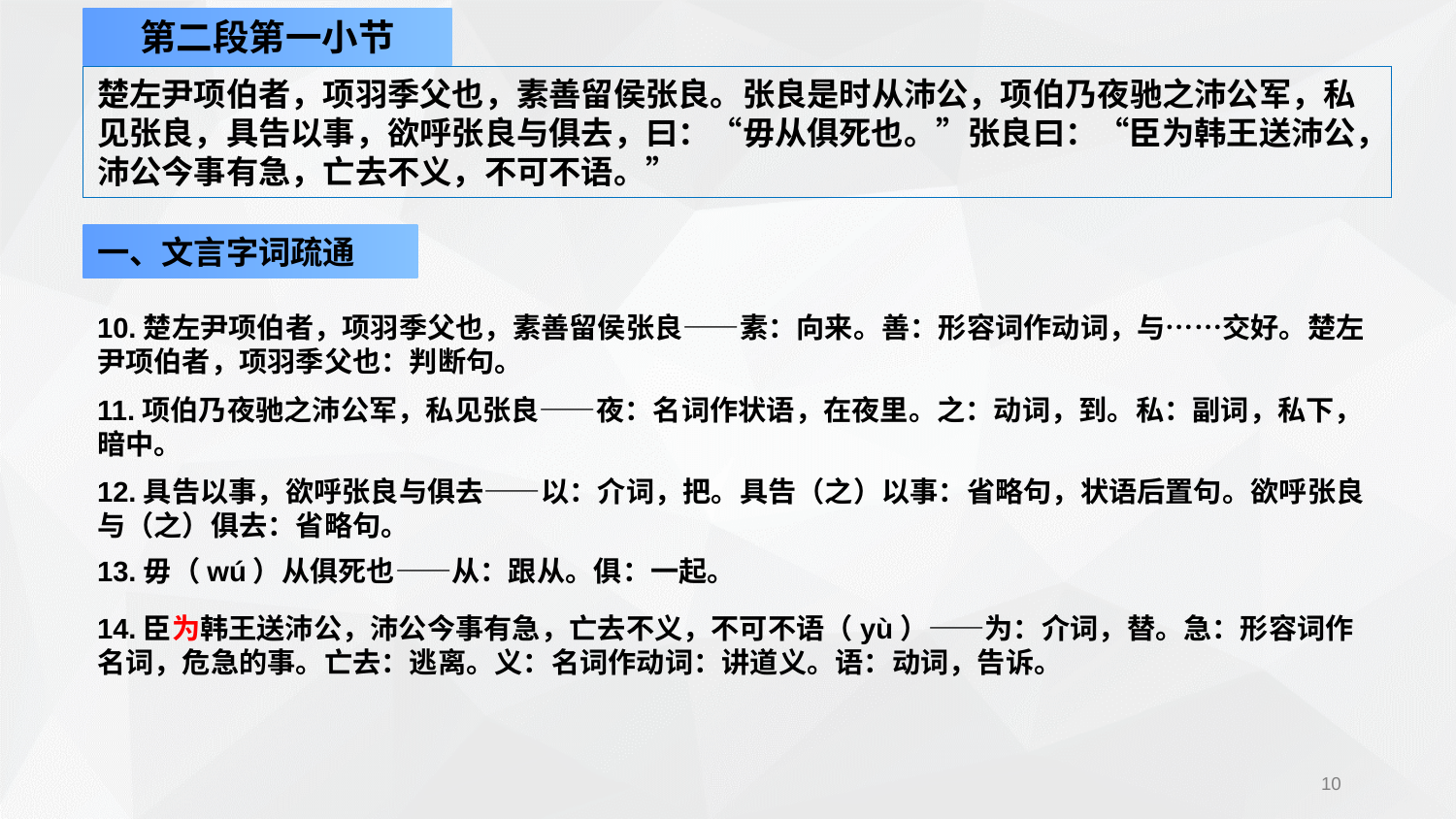

第二段第一小节
楚左尹项伯者，项羽季父也，素善留侯张良。张良是时从沛公，项伯乃夜驰之沛公军，私见张良，具告以事，欲呼张良与俱去，曰：“毋从俱死也。”张良曰：“臣为韩王送沛公，沛公今事有急，亡去不义，不可不语。”
一、文言字词疏通
10.楚左尹项伯者，项羽季父也，素善留侯张良——素：向来。善：形容词作动词，与……交好。楚左尹项伯者，项羽季父也：判断句。
11.项伯乃夜驰之沛公军，私见张良——夜：名词作状语，在夜里。之：动词，到。私：副词，私下，暗中。
12.具告以事，欲呼张良与俱去——以：介词，把。具告（之）以事：省略句，状语后置句。欲呼张良与（之）俱去：省略句。
13.毋（wú）从俱死也——从：跟从。俱：一起。
14.臣为韩王送沛公，沛公今事有急，亡去不义，不可不语（yù）——为：介词，替。急：形容词作名词，危急的事。亡去：逃离。义：名词作动词：讲道义。语：动词，告诉。
10